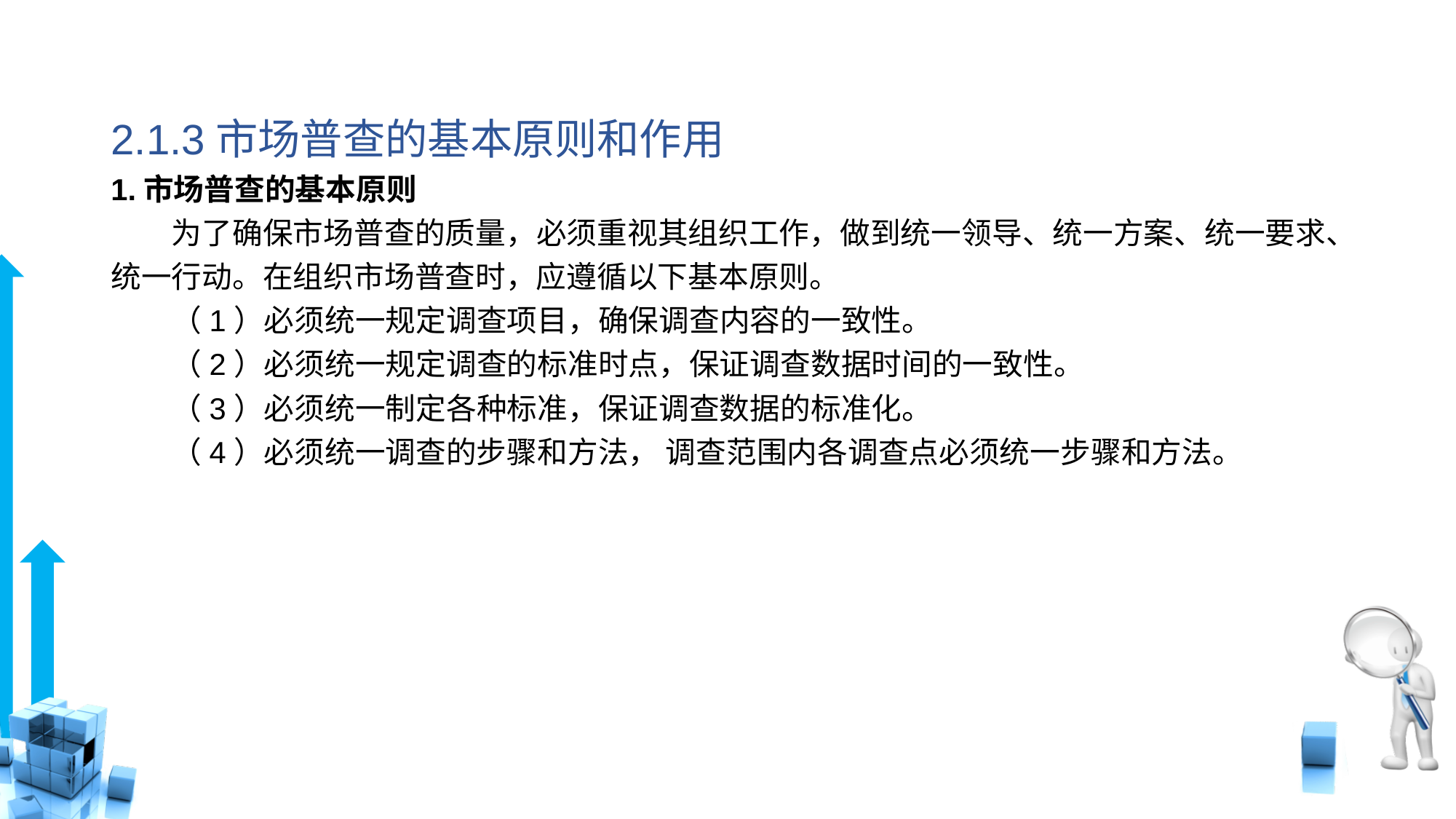

# 2.1.3市场普查的基本原则和作用
1.市场普查的基本原则
　　为了确保市场普查的质量，必须重视其组织工作，做到统一领导、统一方案、统一要求、统一行动。在组织市场普查时，应遵循以下基本原则。
　　（1）必须统一规定调查项目，确保调查内容的一致性。
　　（2）必须统一规定调查的标准时点，保证调查数据时间的一致性。
　　（3）必须统一制定各种标准，保证调查数据的标准化。
　　（4）必须统一调查的步骤和方法， 调查范围内各调查点必须统一步骤和方法。